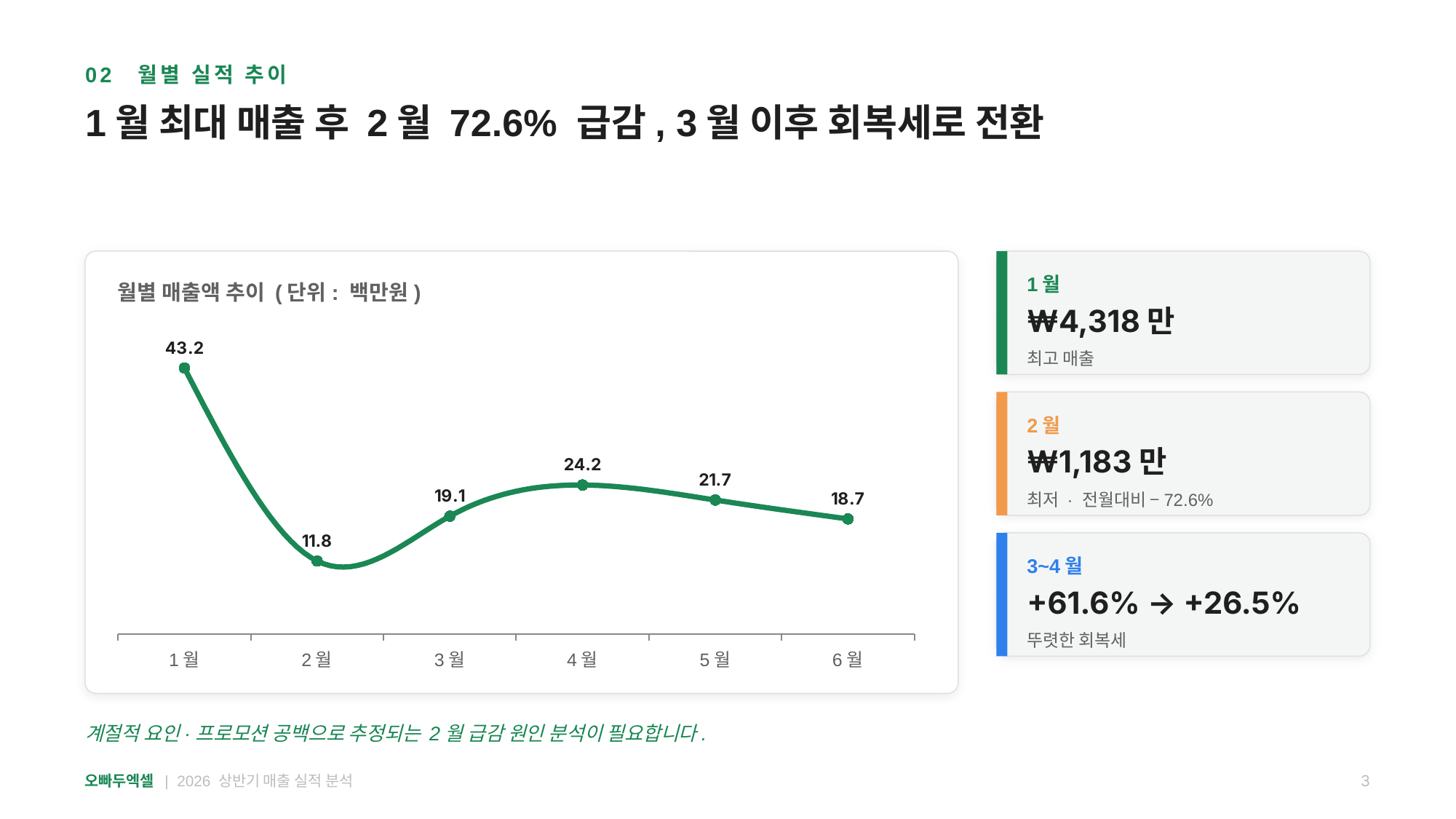

02  월별 실적 추이
1월 최대 매출 후 2월 72.6% 급감, 3월 이후 회복세로 전환

1월
월별 매출액 추이 (단위: 백만원)
₩4,318만

### Chart

| Category | 매출액 |
|---|---|
| 1월 | 43.18 |
| 2월 | 11.83 |
| 3월 | 19.12 |
| 4월 | 24.18 |
| 5월 | 21.74 |
| 6월 | 18.67 |
최고 매출

2월
₩1,183만
최저 · 전월대비 −72.6%

3~4월
+61.6% → +26.5%
뚜렷한 회복세
계절적 요인·프로모션 공백으로 추정되는 2월 급감 원인 분석이 필요합니다.
오빠두엑셀  |  2026 상반기 매출 실적 분석
3